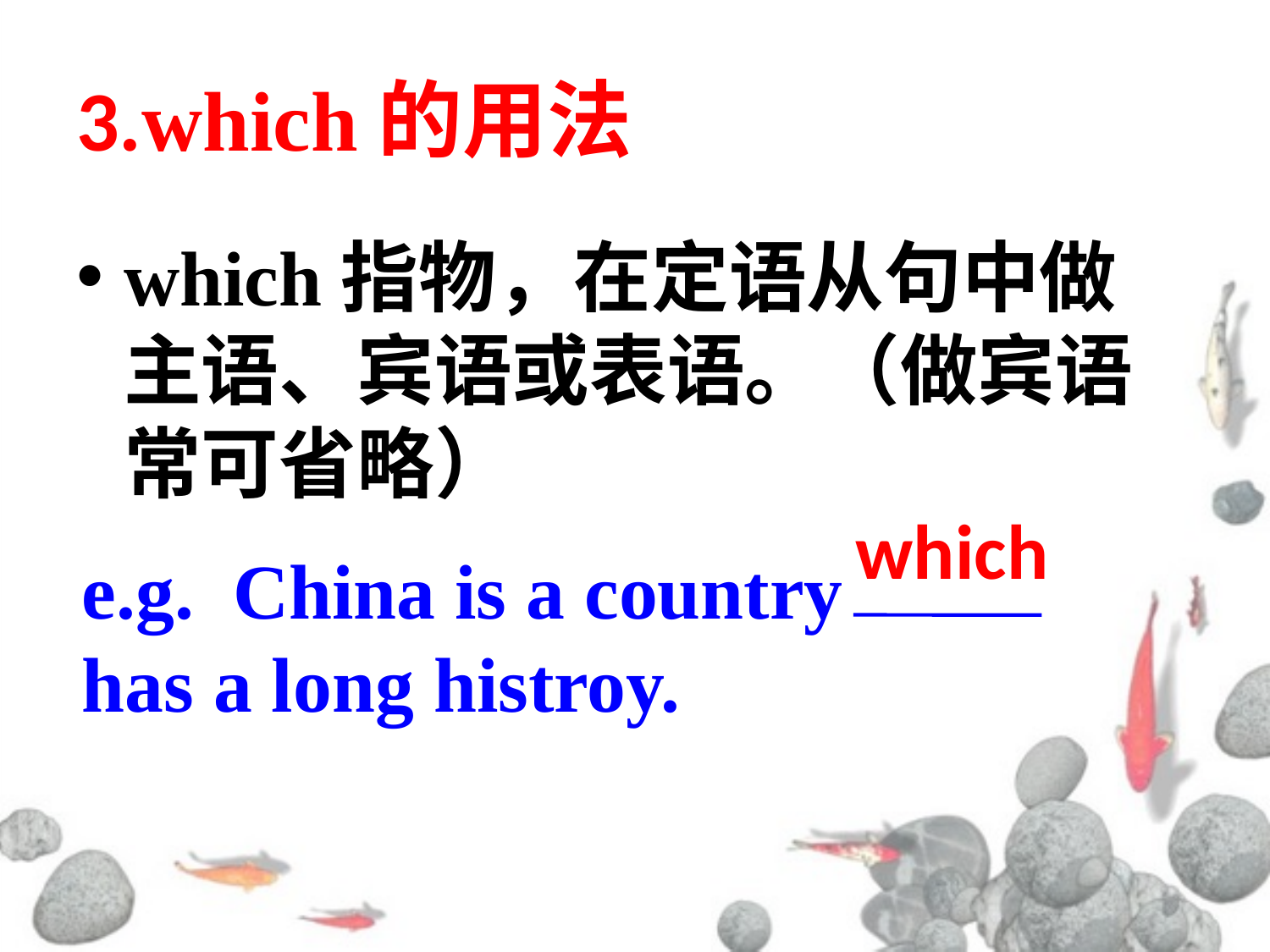

# 3.which的用法
which指物，在定语从句中做主语、宾语或表语。（做宾语常可省略）
which
e.g.  China is a country             has a long histroy.